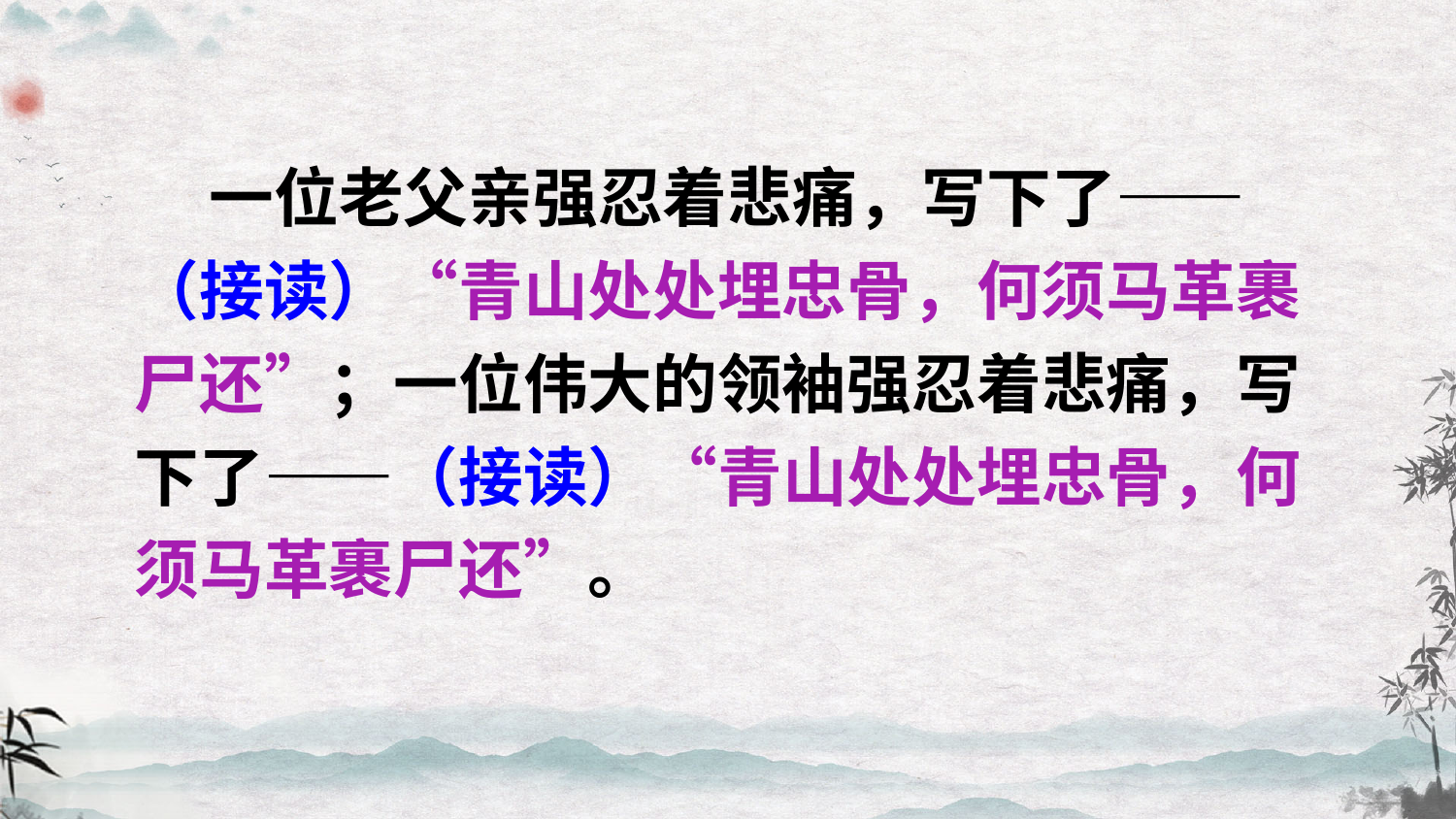

一位老父亲强忍着悲痛，写下了——（接读）“青山处处埋忠骨，何须马革裹尸还”；一位伟大的领袖强忍着悲痛，写下了——（接读）“青山处处埋忠骨，何须马革裹尸还”。